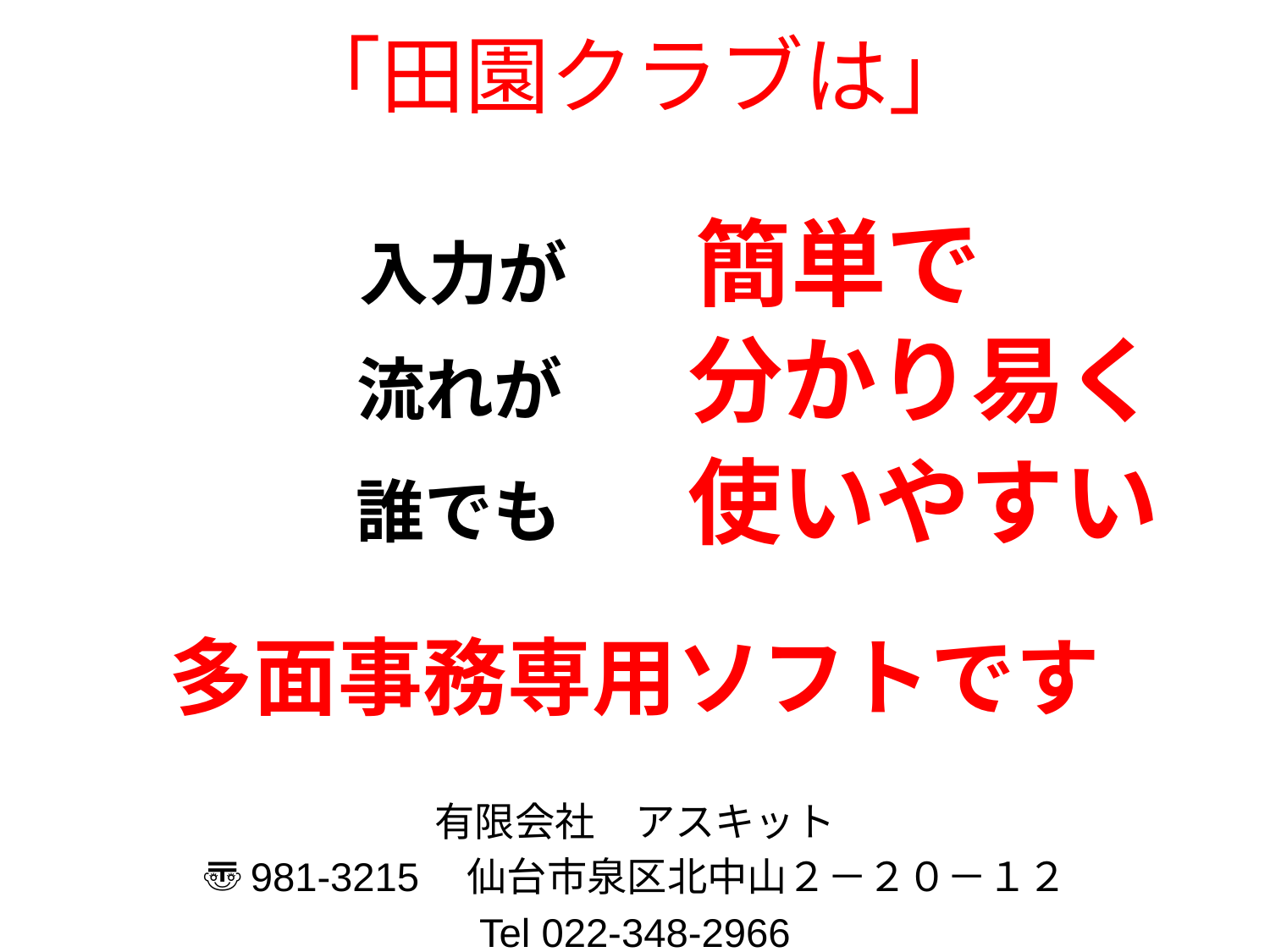

# 「田園クラブは」
　　　　　入力が　簡単で
　　　　　流れが　分かり易く
　　　　　誰でも　使いやすい
多面事務専用ソフトです
有限会社　アスキット
〠981-3215　仙台市泉区北中山２－２０－１２
Tel 022-348-2966